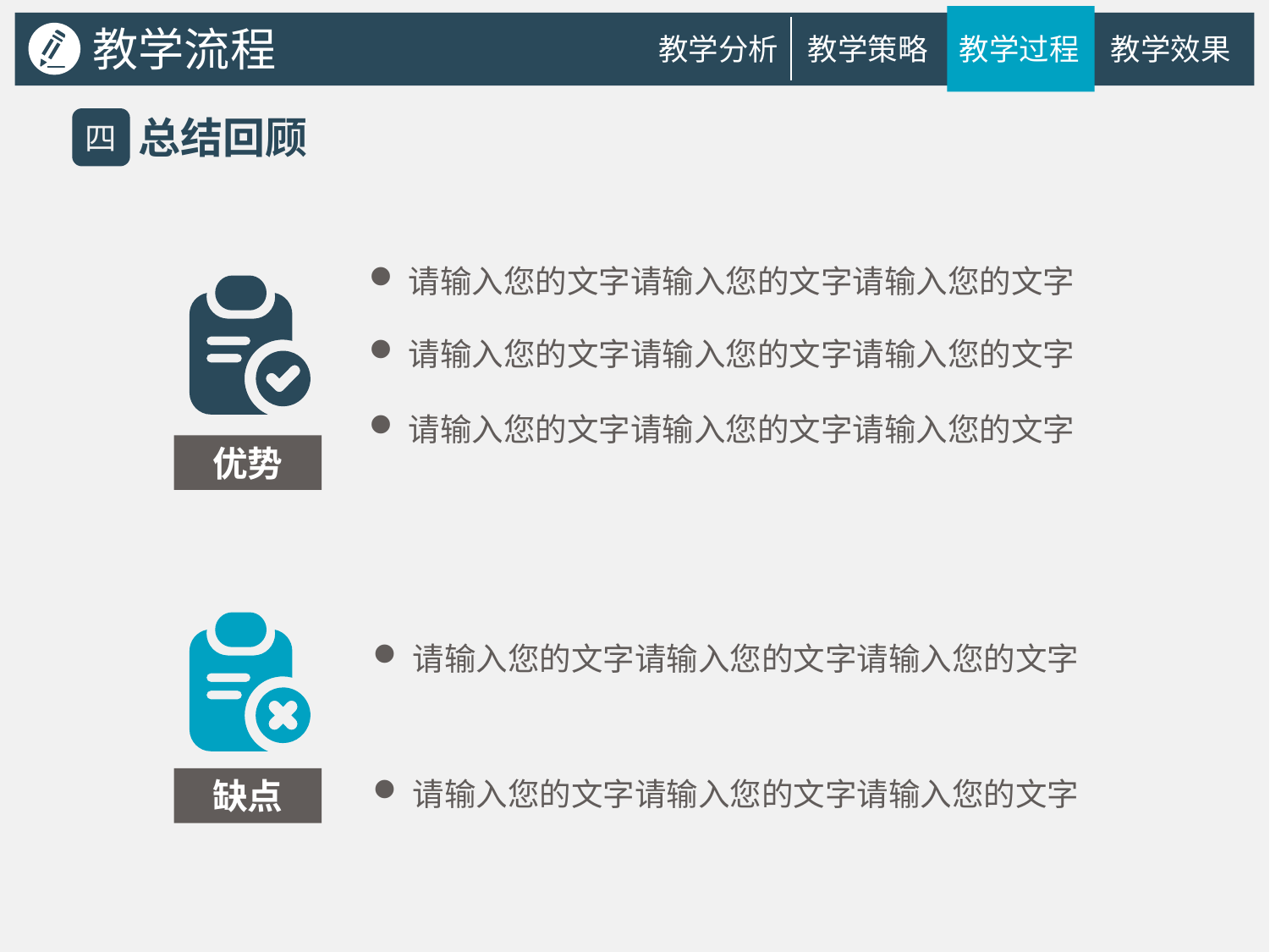

教学流程

教学分析
教学策略
教学过程
教学效果
总结回顾

四
请输入您的文字请输入您的文字请输入您的文字

请输入您的文字请输入您的文字请输入您的文字
请输入您的文字请输入您的文字请输入您的文字
优势

请输入您的文字请输入您的文字请输入您的文字
缺点
请输入您的文字请输入您的文字请输入您的文字